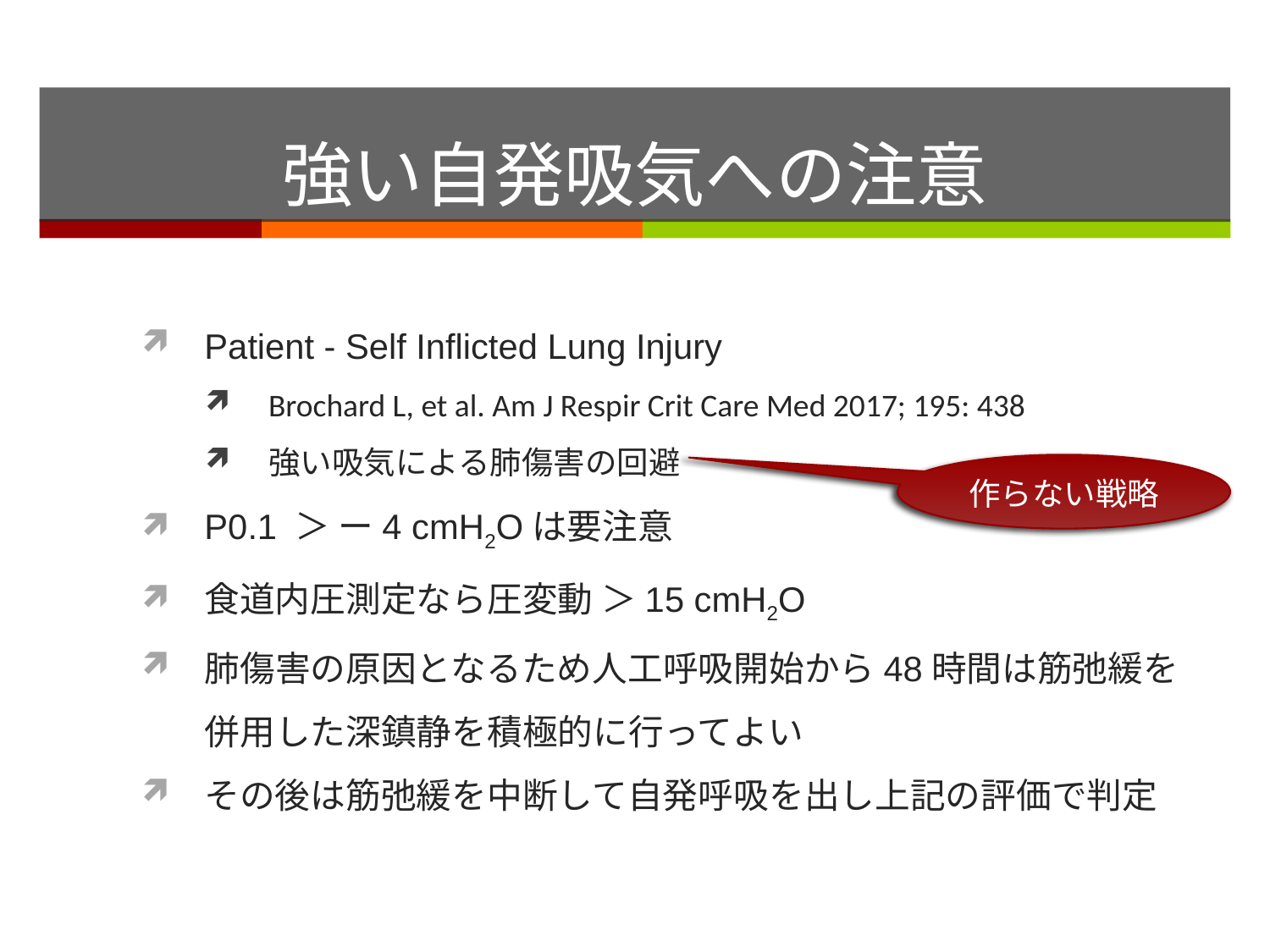

# 強い自発吸気への注意
Patient - Self Inflicted Lung Injury
Brochard L, et al. Am J Respir Crit Care Med 2017; 195: 438
強い吸気による肺傷害の回避
P0.1 ＞ ー4 cmH2Oは要注意
食道内圧測定なら圧変動 ＞15 cmH2O
肺傷害の原因となるため人工呼吸開始から48時間は筋弛緩を併用した深鎮静を積極的に行ってよい
その後は筋弛緩を中断して自発呼吸を出し上記の評価で判定
作らない戦略